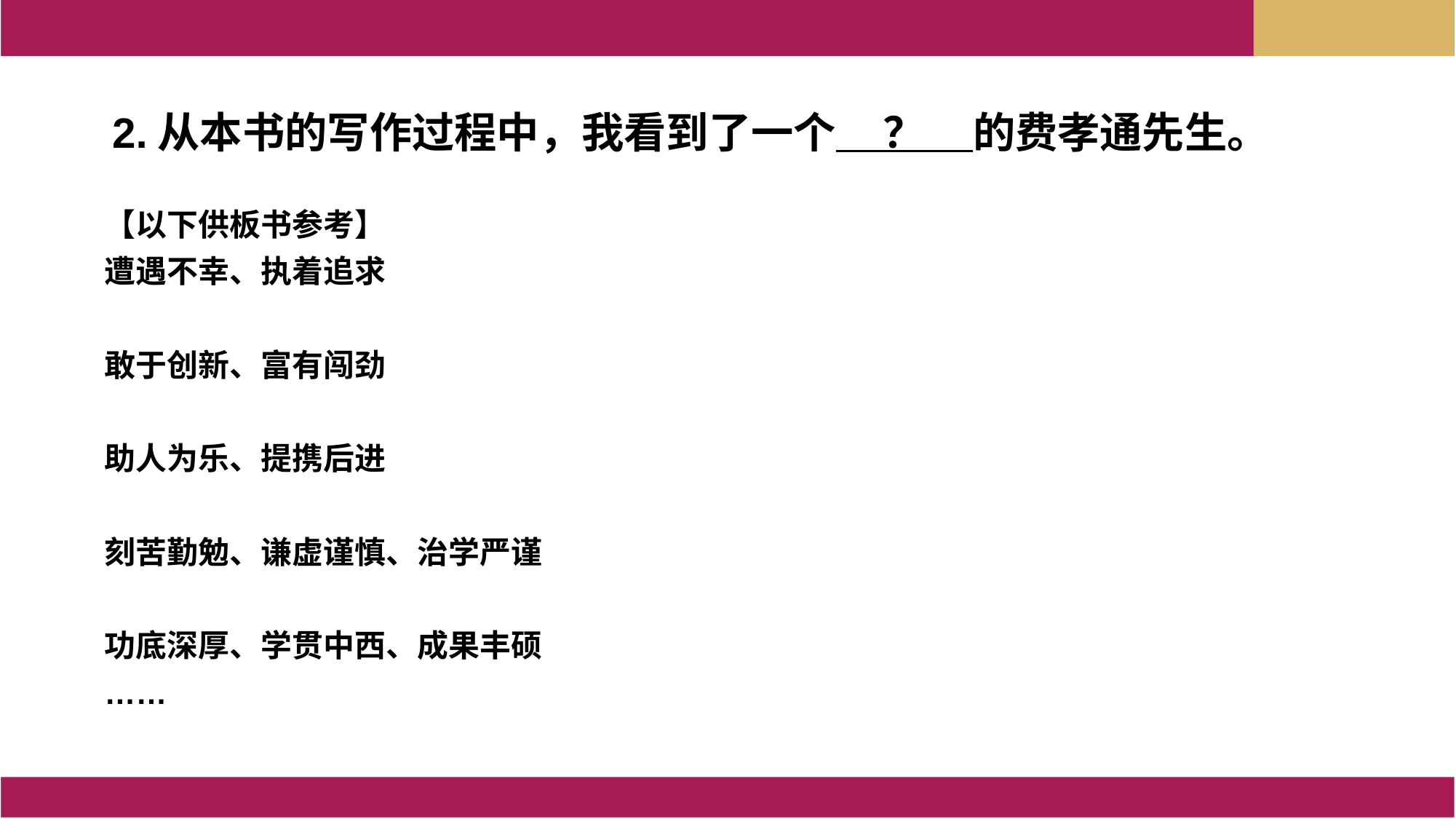

2.从本书的写作过程中，我看到了一个    ？    的费孝通先生。
【以下供板书参考】
遭遇不幸、执着追求

敢于创新、富有闯劲

助人为乐、提携后进

刻苦勤勉、谦虚谨慎、治学严谨

功底深厚、学贯中西、成果丰硕
……